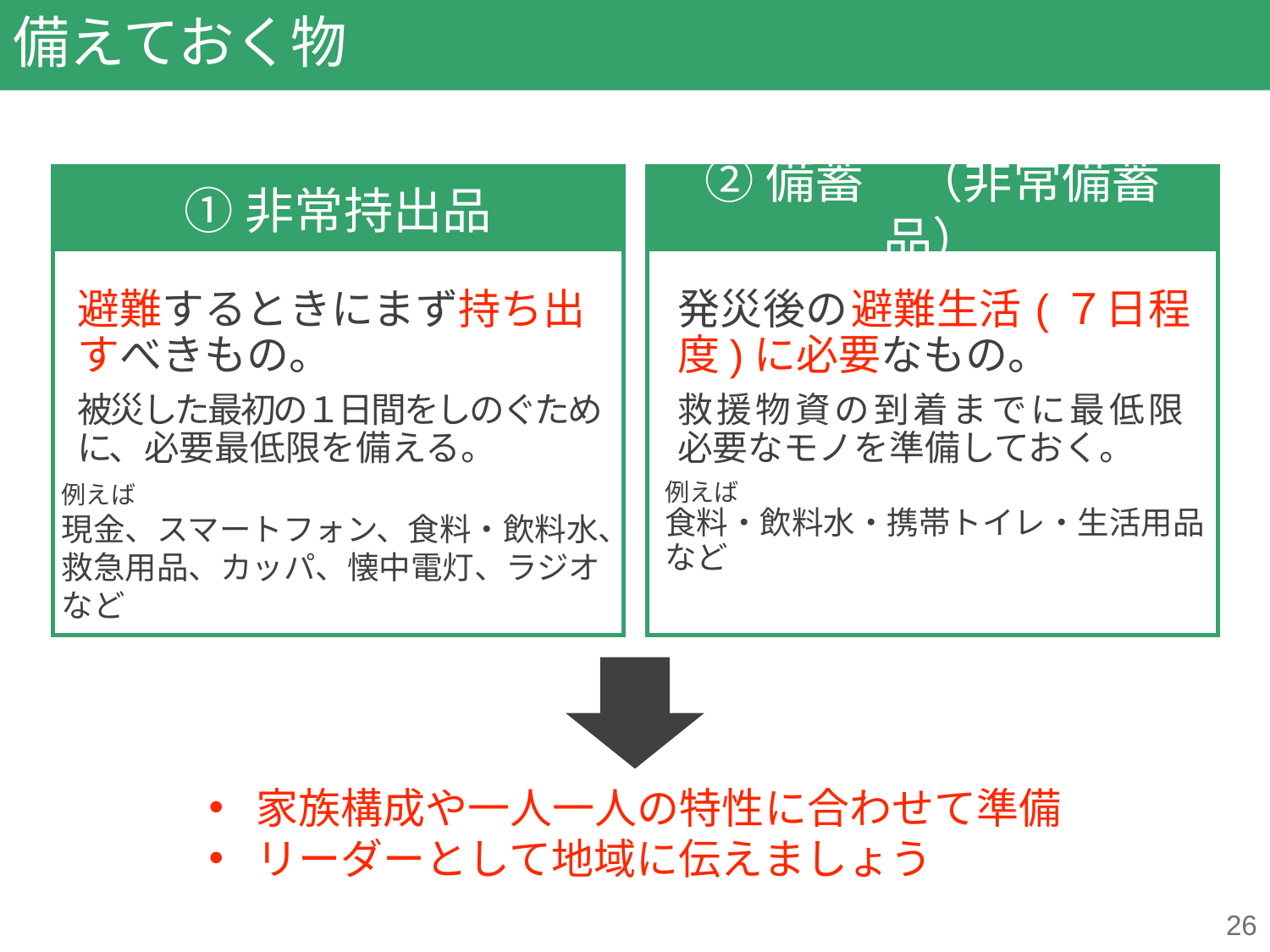

# 備えておく物
①非常持出品
②備蓄　（非常備蓄品）

避難するときにまず持ち出すべきもの。
被災した最初の１日間をしのぐために、必要最低限を備える。
発災後の避難生活(７日程度)に必要なもの。
救援物資の到着までに最低限
必要なモノを準備しておく。
例えば
食料・飲料水・携帯トイレ・生活用品など
例えば
現金、スマートフォン、食料・飲料水、救急用品、カッパ、懐中電灯、ラジオなど

家族構成や一人一人の特性に合わせて準備
リーダーとして地域に伝えましょう
26